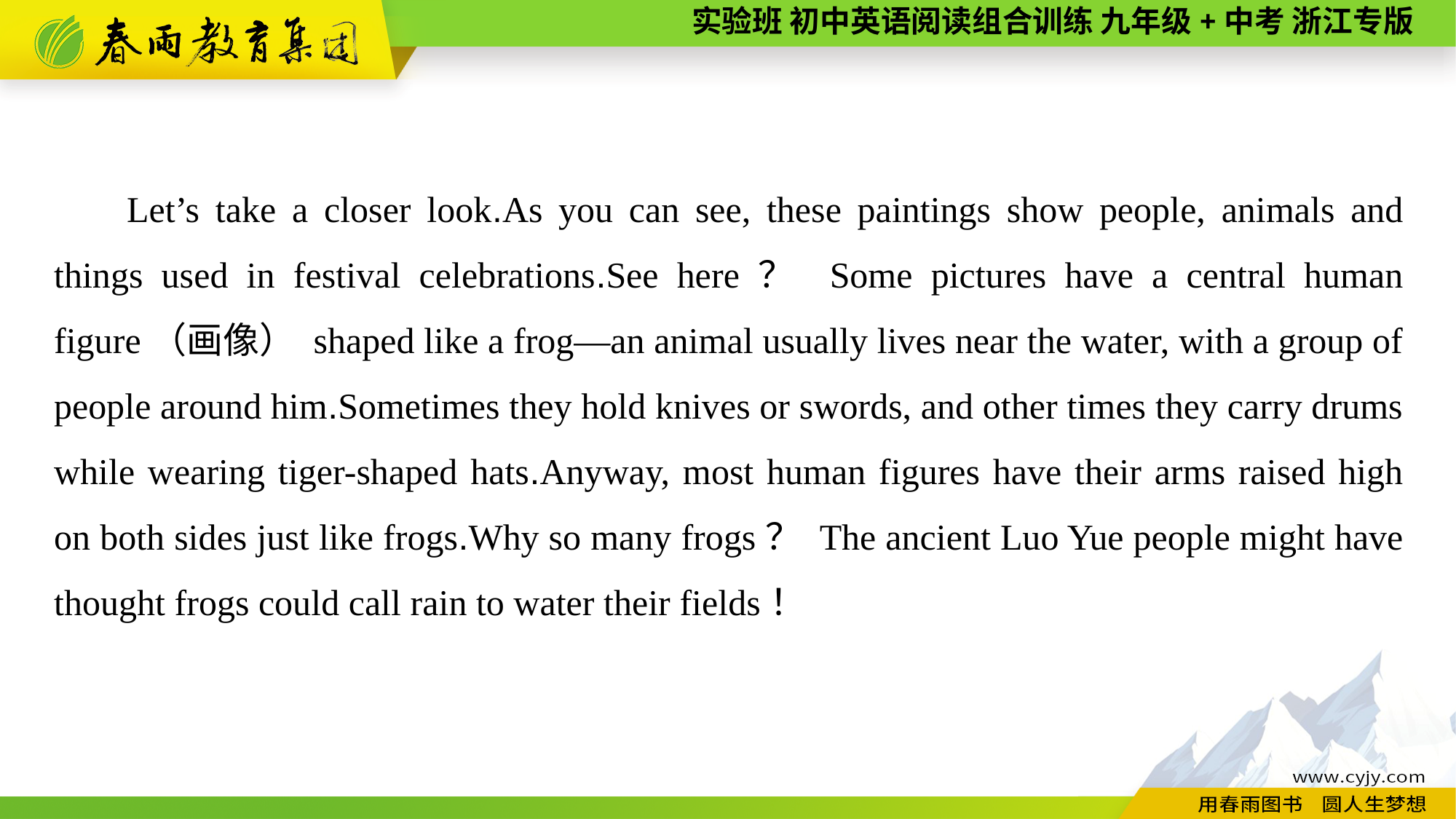

Let’s take a closer look.As you can see, these paintings show people, animals and things used in festival celebrations.See here？ Some pictures have a central human figure（画像） shaped like a frog—an animal usually lives near the water, with a group of people around him.Sometimes they hold knives or swords, and other times they carry drums while wearing tiger-shaped hats.Anyway, most human figures have their arms raised high on both sides just like frogs.Why so many frogs？ The ancient Luo Yue people might have thought frogs could call rain to water their fields！